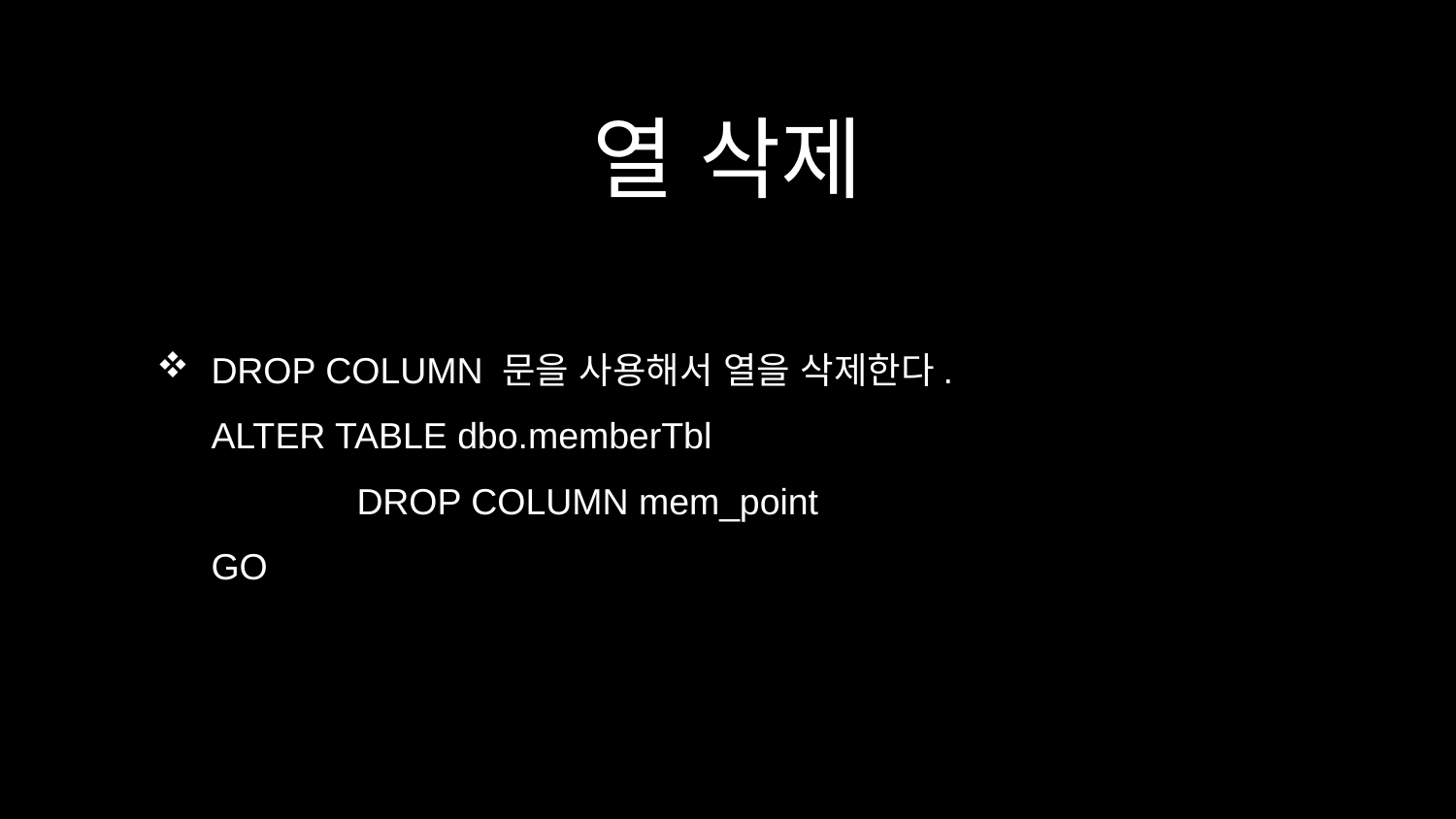

# 열 삭제
DROP COLUMN 문을 사용해서 열을 삭제한다.
ALTER TABLE dbo.memberTbl
	DROP COLUMN mem_point
GO